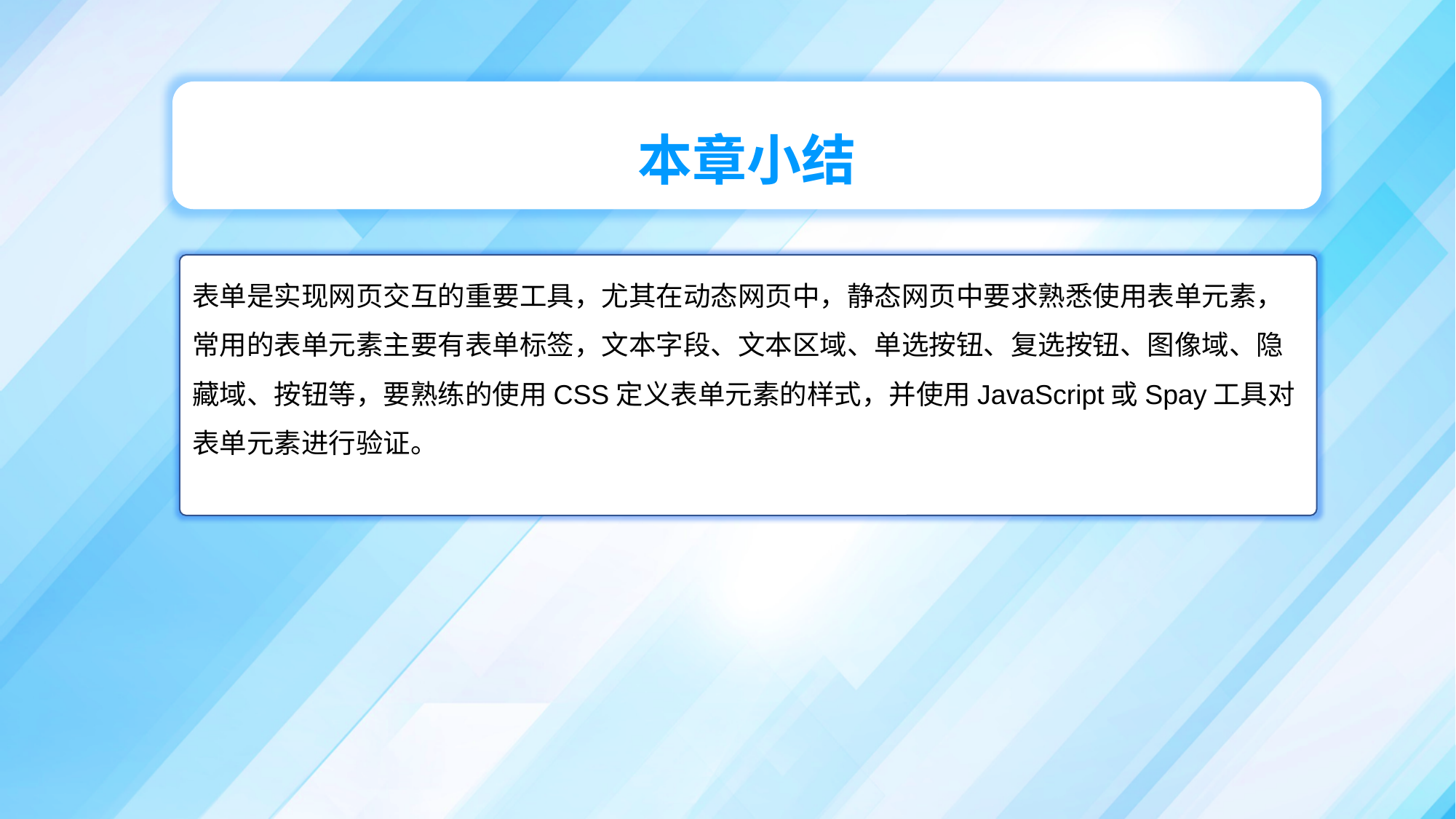

表单是实现网页交互的重要工具，尤其在动态网页中，静态网页中要求熟悉使用表单元素，常用的表单元素主要有表单标签，文本字段、文本区域、单选按钮、复选按钮、图像域、隐藏域、按钮等，要熟练的使用CSS定义表单元素的样式，并使用JavaScript或Spay工具对表单元素进行验证。